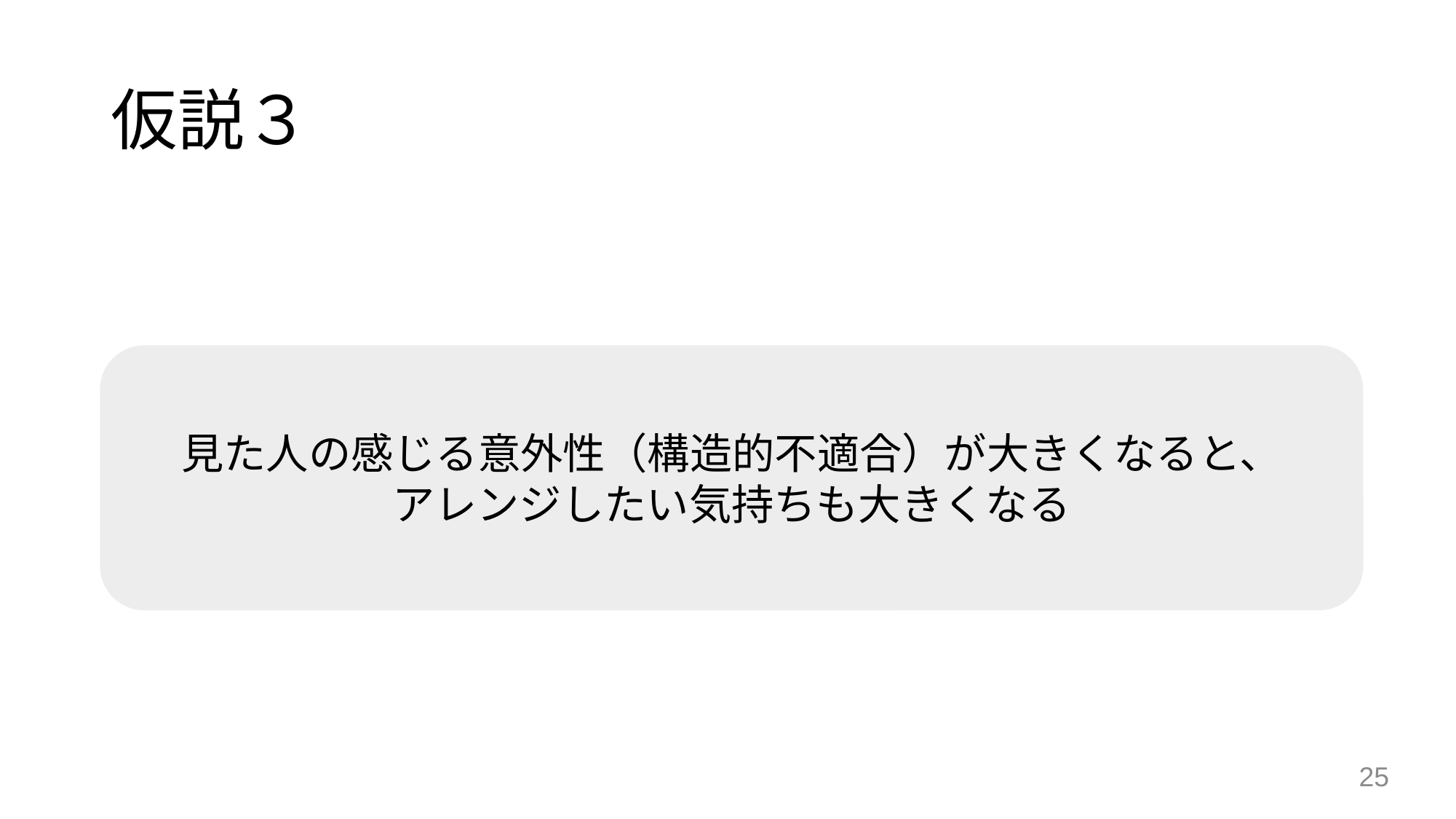

# 仮説３
見た人の感じる意外性（構造的不適合）が大きくなると、
アレンジしたい気持ちも大きくなる
25